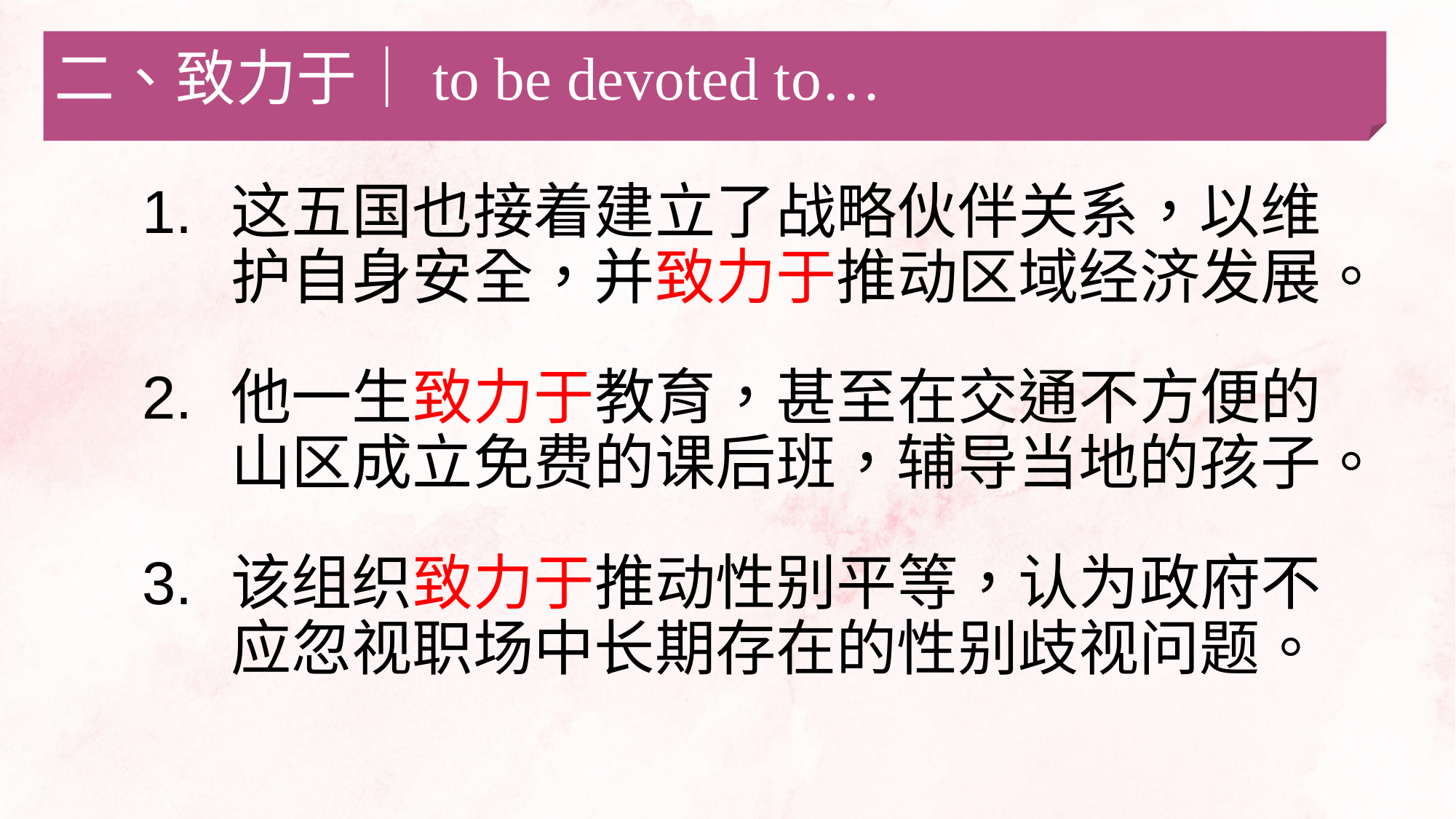

二、致力于｜to be devoted to…
这五国也接着建立了战略伙伴关系，以维护自身安全，并致力于推动区域经济发展。
他一生致力于教育，甚至在交通不方便的山区成立免费的课后班，辅导当地的孩子。
该组织致力于推动性别平等，认为政府不应忽视职场中长期存在的性别歧视问题。